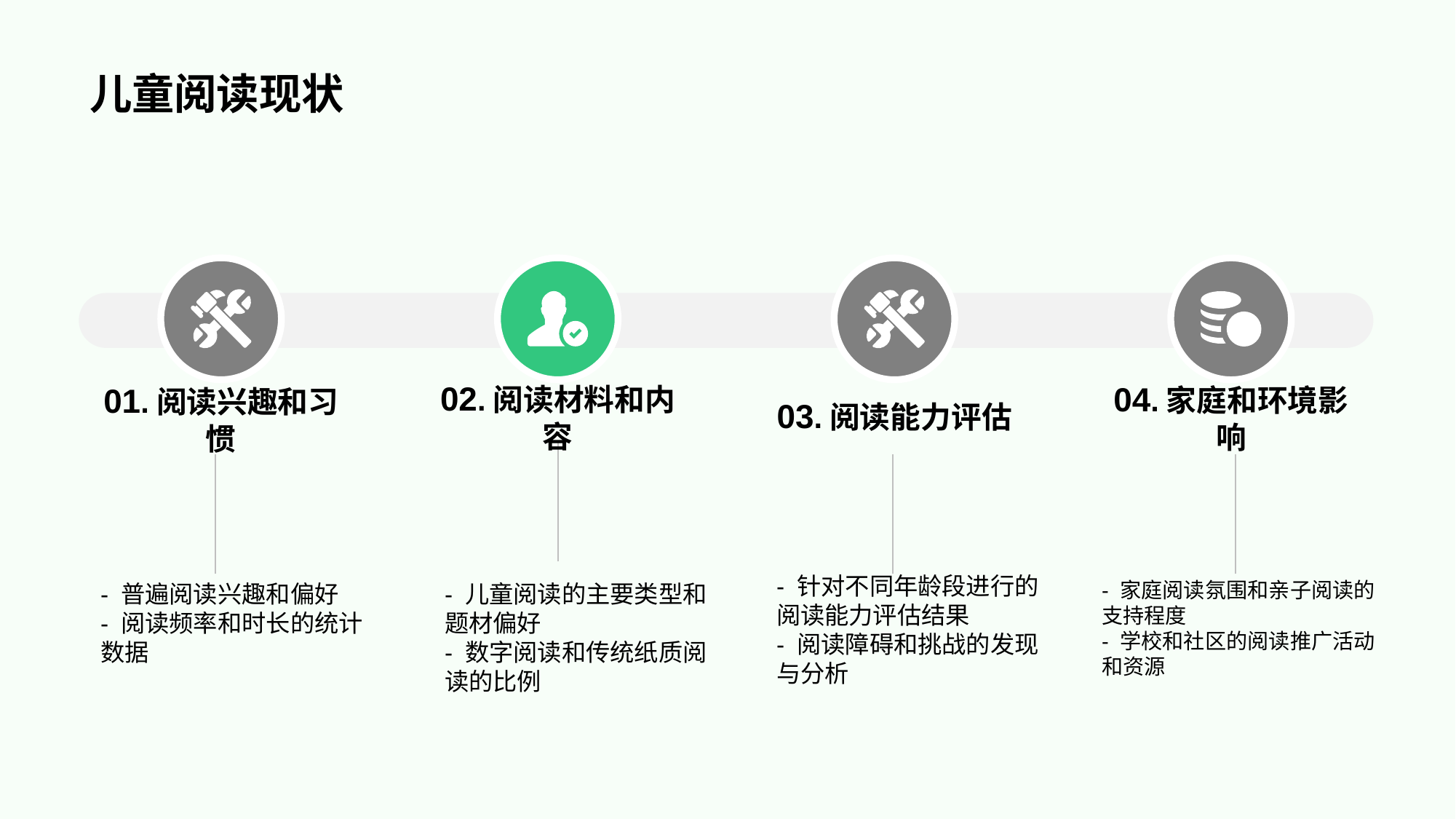

# 儿童阅读现状

01.阅读兴趣和习惯
- 普遍阅读兴趣和偏好
- 阅读频率和时长的统计数据

02.阅读材料和内容
- 儿童阅读的主要类型和题材偏好
- 数字阅读和传统纸质阅读的比例

03.阅读能力评估
- 针对不同年龄段进行的阅读能力评估结果
- 阅读障碍和挑战的发现与分析

04.家庭和环境影响
- 家庭阅读氛围和亲子阅读的支持程度
- 学校和社区的阅读推广活动和资源